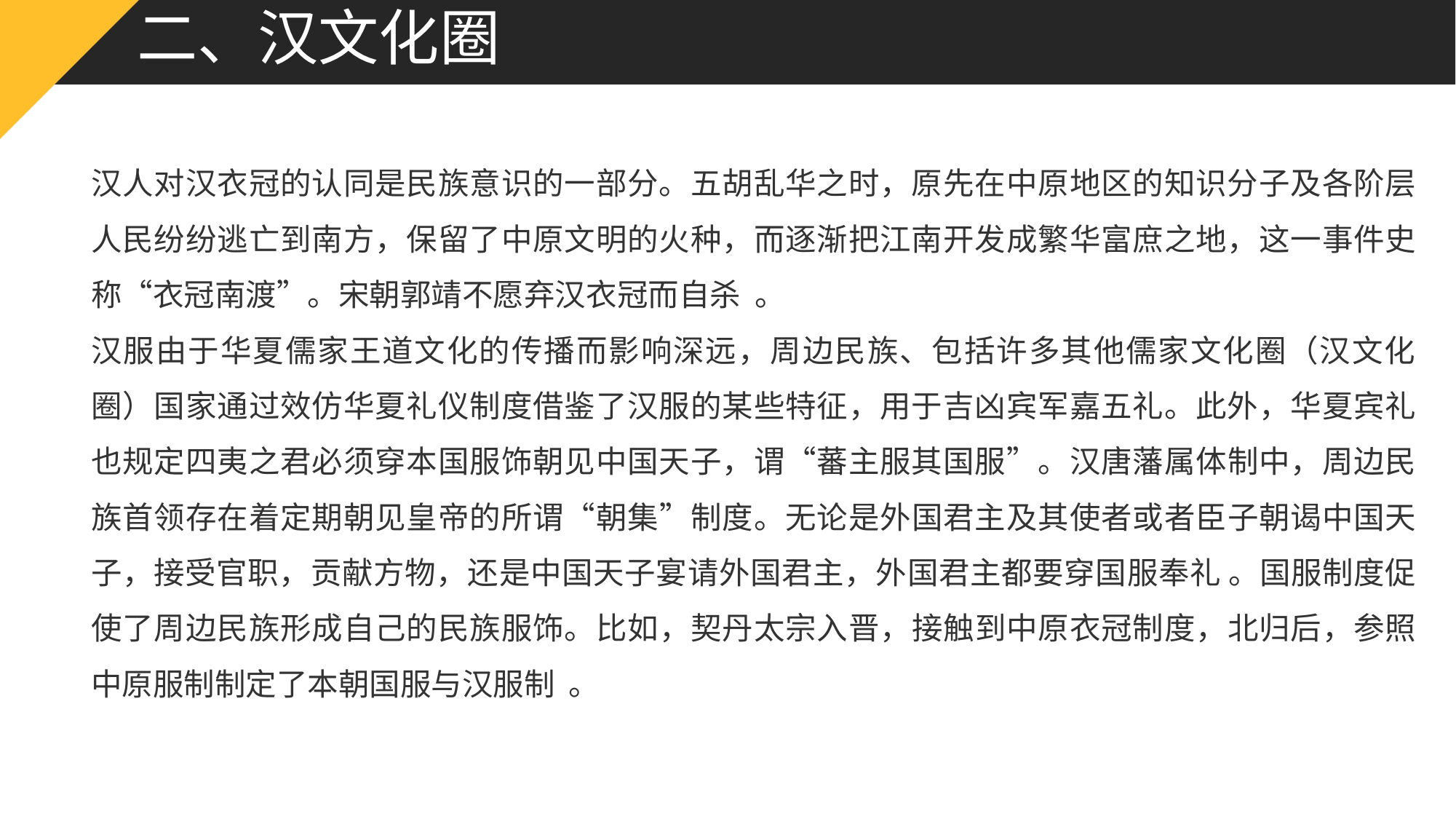

# 二、汉文化圈
汉人对汉衣冠的认同是民族意识的一部分。五胡乱华之时，原先在中原地区的知识分子及各阶层人民纷纷逃亡到南方，保留了中原文明的火种，而逐渐把江南开发成繁华富庶之地，这一事件史称“衣冠南渡”。宋朝郭靖不愿弃汉衣冠而自杀  。
汉服由于华夏儒家王道文化的传播而影响深远，周边民族、包括许多其他儒家文化圈（汉文化圈）国家通过效仿华夏礼仪制度借鉴了汉服的某些特征，用于吉凶宾军嘉五礼。此外，华夏宾礼也规定四夷之君必须穿本国服饰朝见中国天子，谓“蕃主服其国服”。汉唐藩属体制中，周边民族首领存在着定期朝见皇帝的所谓“朝集”制度。无论是外国君主及其使者或者臣子朝谒中国天子，接受官职，贡献方物，还是中国天子宴请外国君主，外国君主都要穿国服奉礼 。国服制度促使了周边民族形成自己的民族服饰。比如，契丹太宗入晋，接触到中原衣冠制度，北归后，参照中原服制制定了本朝国服与汉服制  。